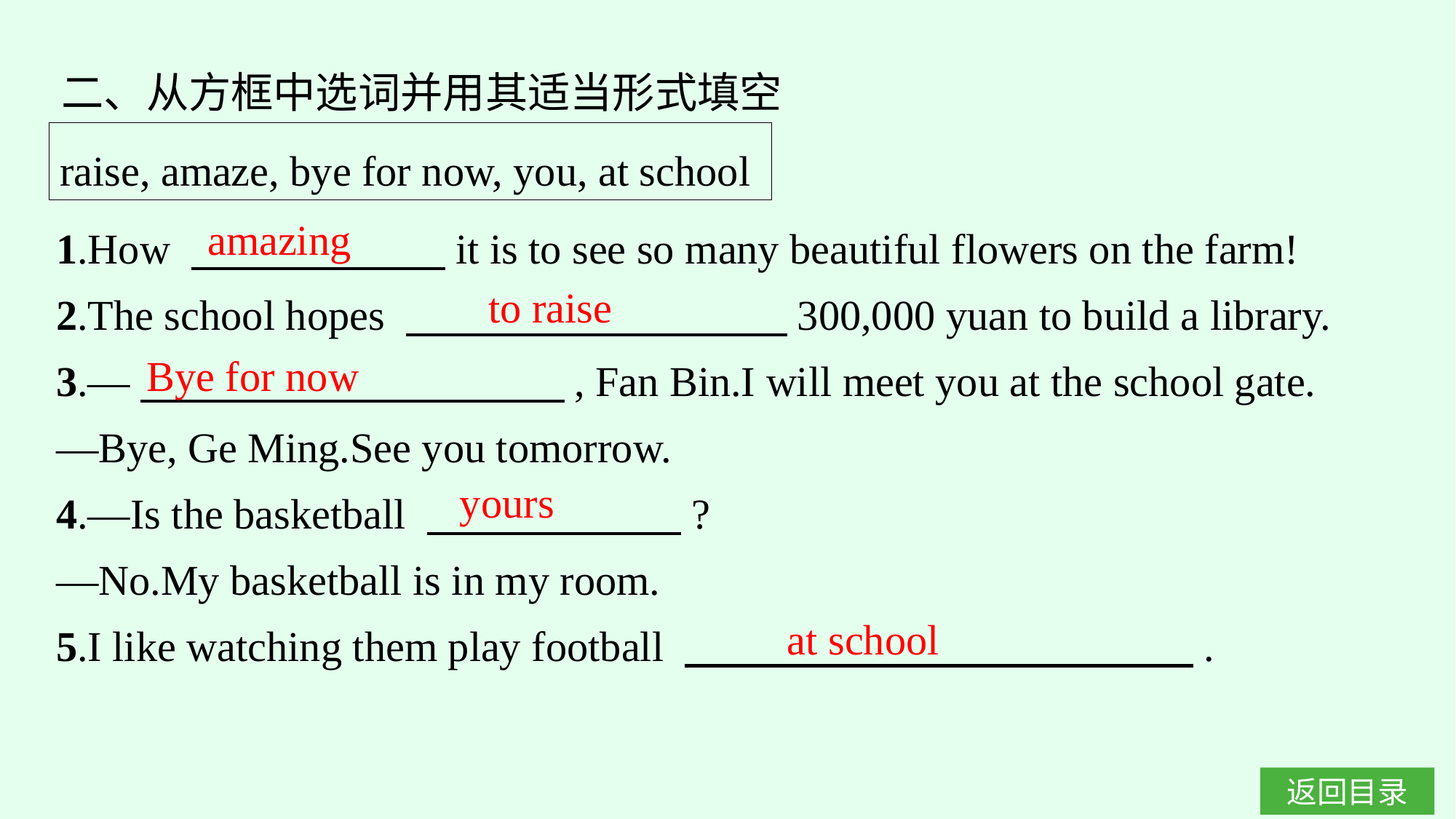

二、从方框中选词并用其适当形式填空
raise, amaze, bye for now, you, at school
amazing
1.How 　　　　　　it is to see so many beautiful flowers on the farm!
2.The school hopes 　　　　　　　　　300,000 yuan to build a library.
3.—　　　　　　　　　　, Fan Bin.I will meet you at the school gate.
—Bye, Ge Ming.See you tomorrow.
4.—Is the basketball 　　　　　　?
—No.My basketball is in my room.
5.I like watching them play football 　　　　　　　　　　　　.
to raise
Bye for now
yours
at school